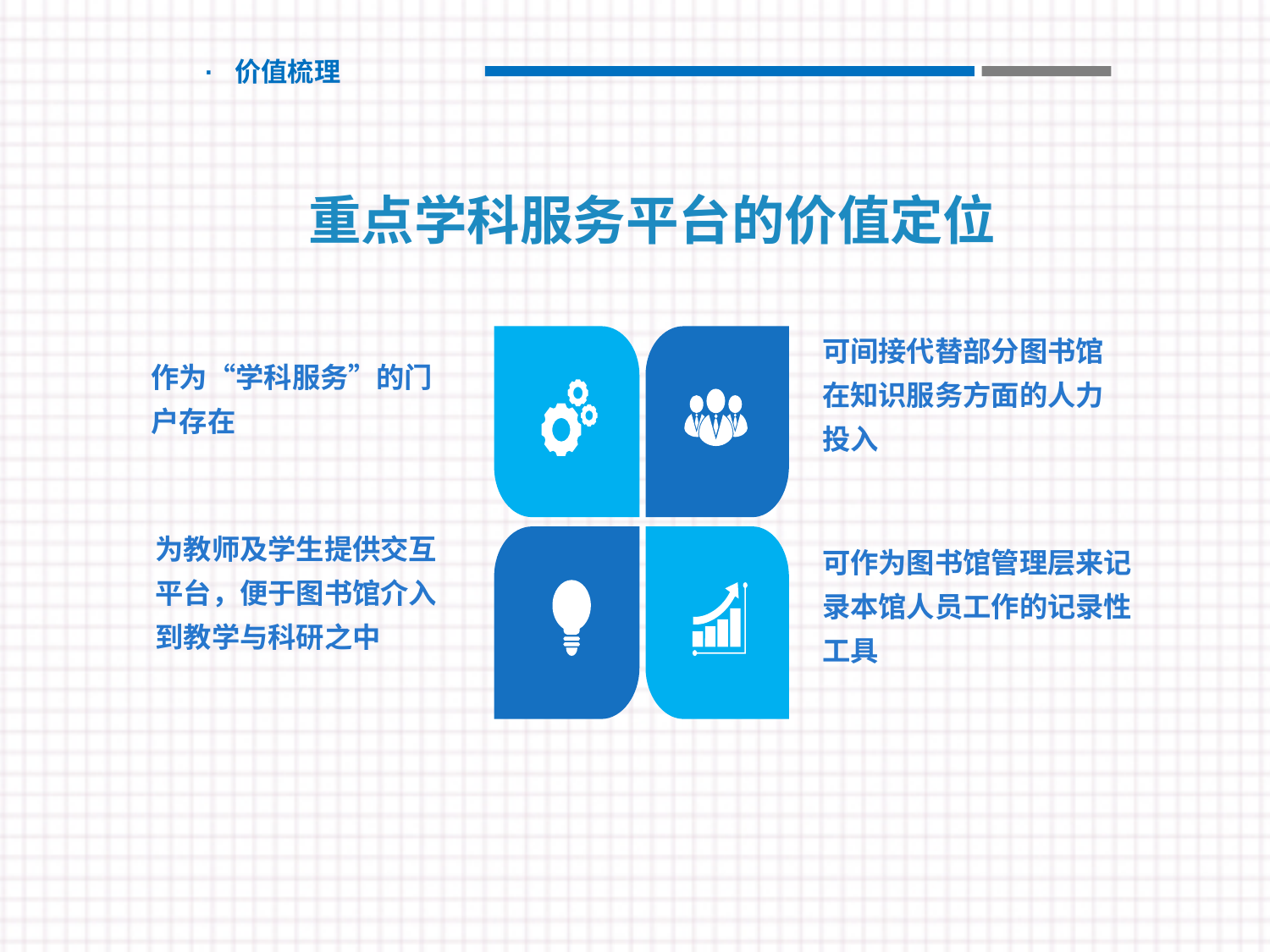

·  价值梳理

重点学科服务平台的价值定位
可间接代替部分图书馆在知识服务方面的人力投入

作为“学科服务”的门户存在

为教师及学生提供交互平台，便于图书馆介入到教学与科研之中

可作为图书馆管理层来记录本馆人员工作的记录性工具